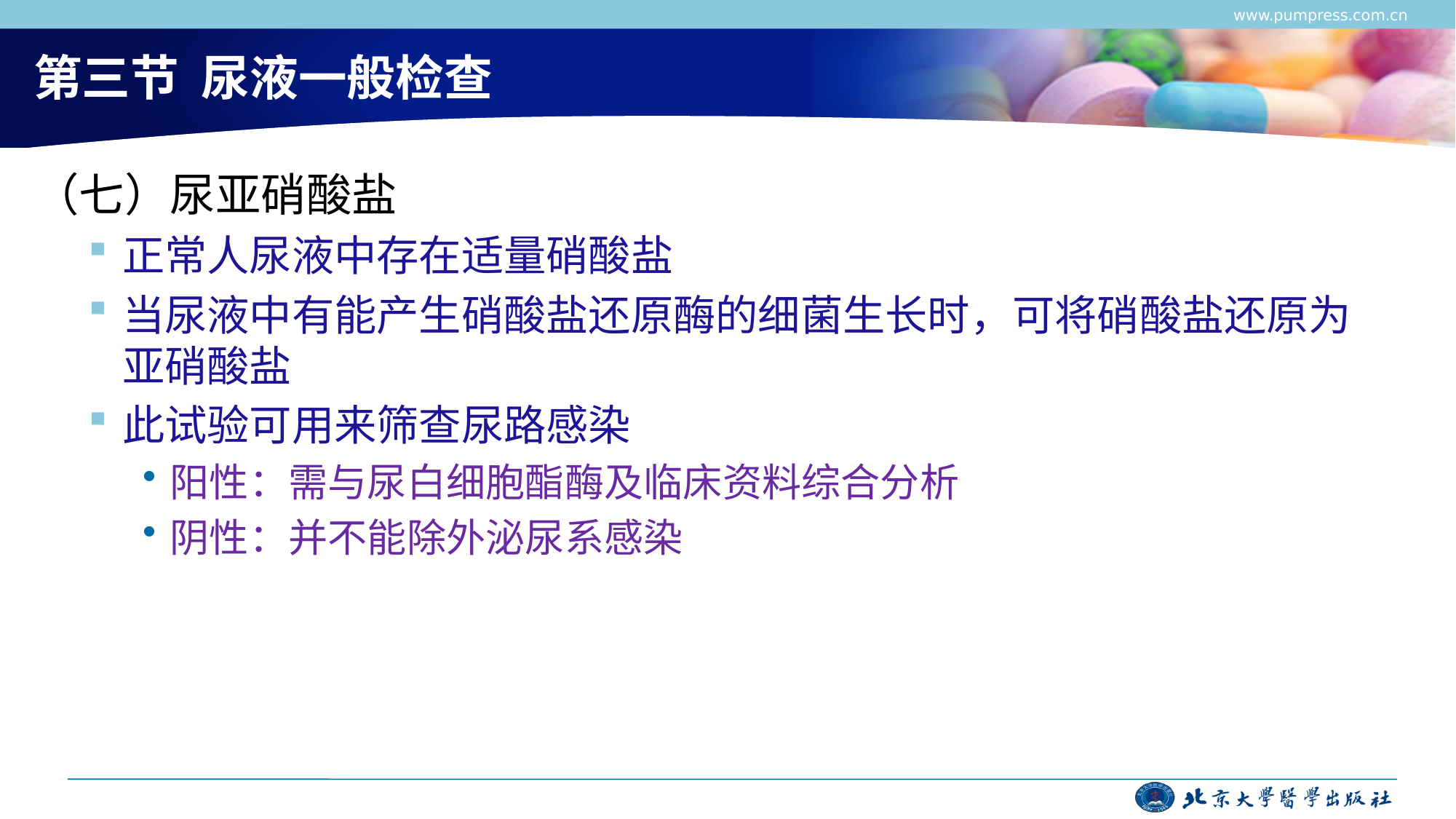

www.pumpress.com.cn
# 第三节  尿液一般检查
（七）尿亚硝酸盐
正常人尿液中存在适量硝酸盐
当尿液中有能产生硝酸盐还原酶的细菌生长时，可将硝酸盐还原为亚硝酸盐
此试验可用来筛查尿路感染
阳性：需与尿白细胞酯酶及临床资料综合分析
阴性：并不能除外泌尿系感染